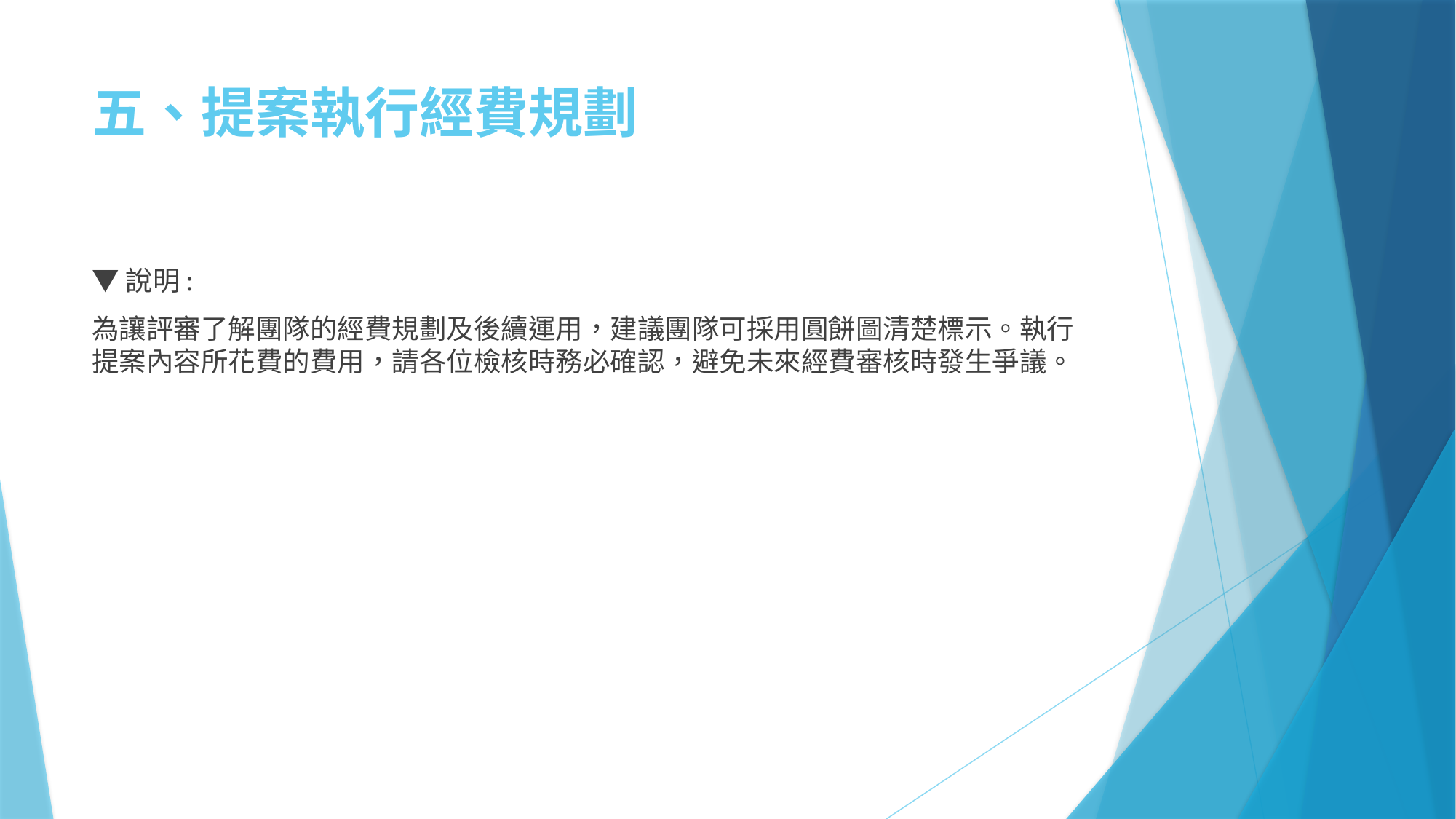

# 五、提案執行經費規劃
▼說明:
為讓評審了解團隊的經費規劃及後續運用，建議團隊可採用圓餅圖清楚標示。執行提案內容所花費的費用，請各位檢核時務必確認，避免未來經費審核時發生爭議。